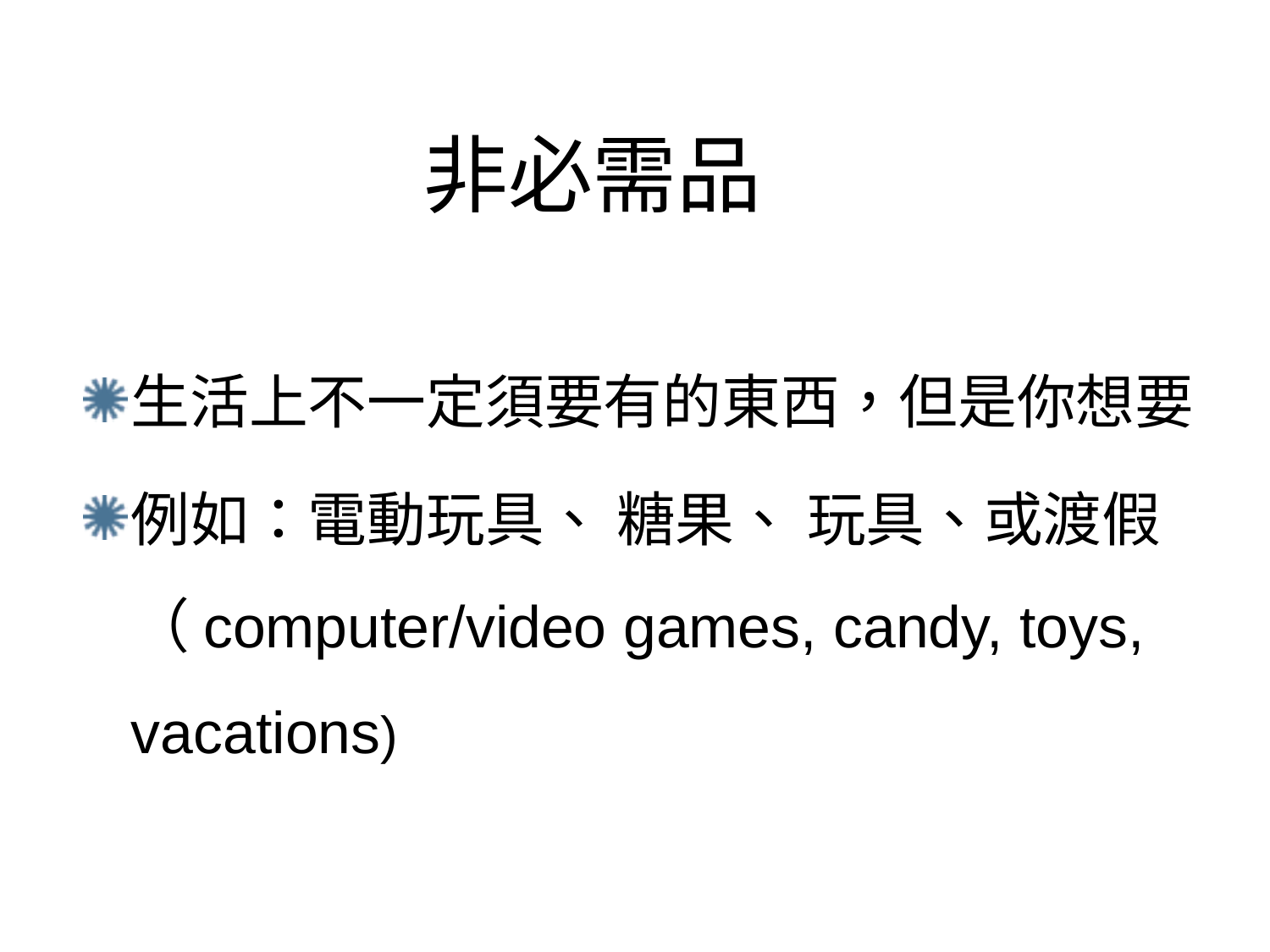

# 非必需品
生活上不一定須要有的東西，但是你想要
例如：電動玩具、 糖果、 玩具、或渡假 （computer/video games, candy, toys, vacations)